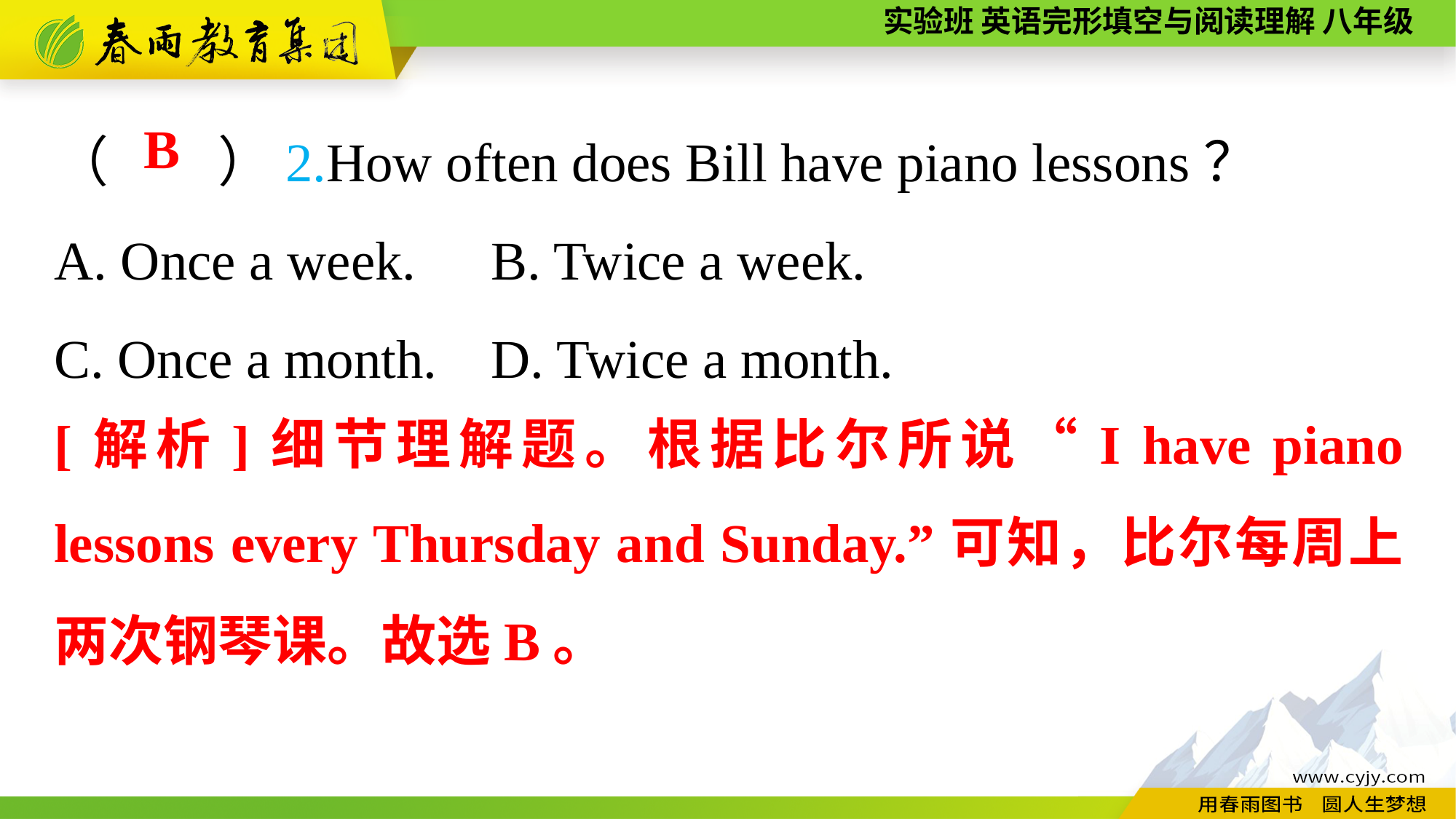

（　　）2.How often does Bill have piano lessons？
A. Once a week.	B. Twice a week.
C. Once a month.	D. Twice a month.
 B
[解析]细节理解题。根据比尔所说“I have piano lessons every Thursday and Sunday.”可知，比尔每周上两次钢琴课。故选B。